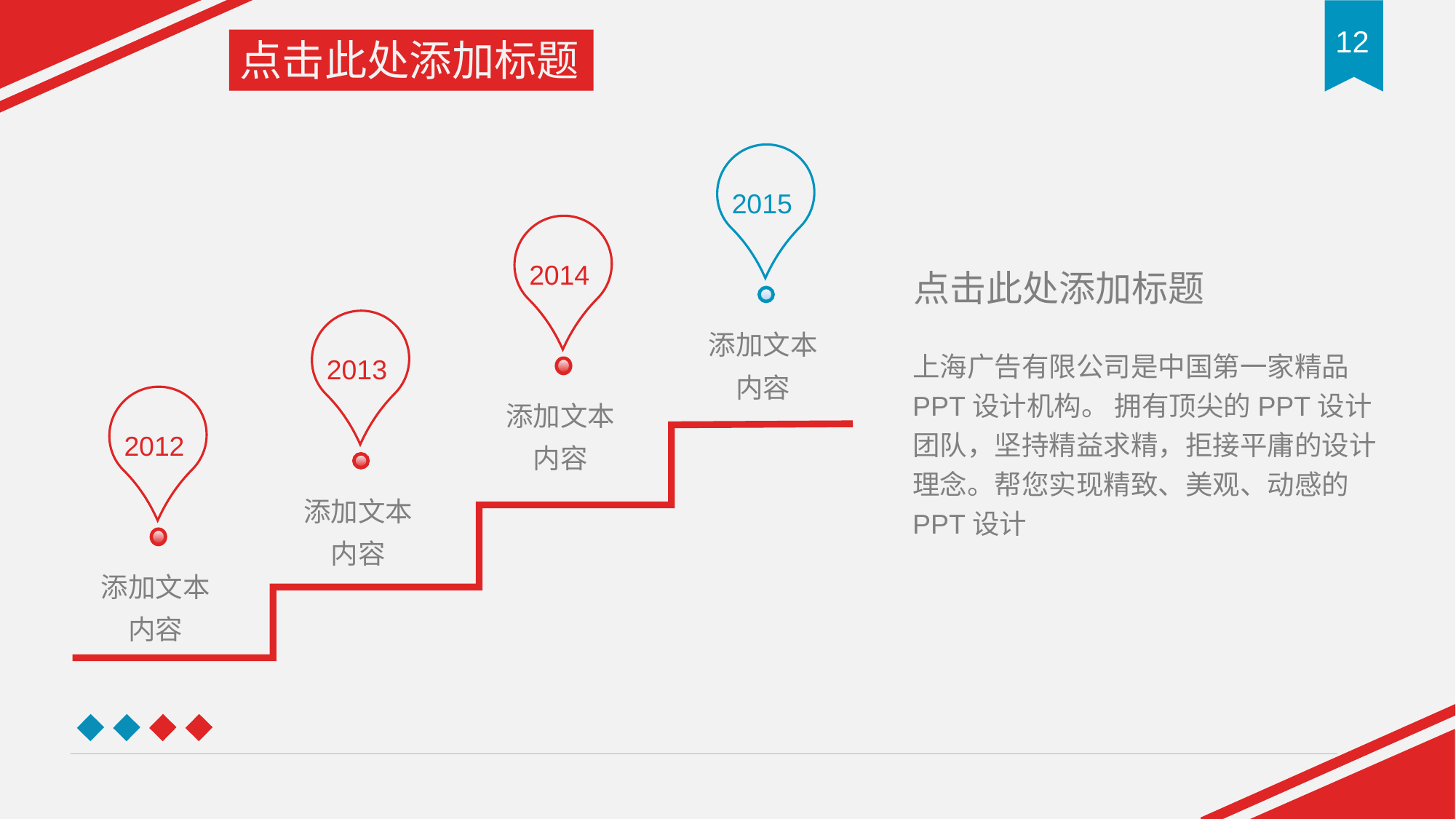

12
点击此处添加标题

2015

添加文本
内容

2014

添加文本
内容

2013

添加文本
内容

2012

添加文本
内容

点击此处添加标题
上海广告有限公司是中国第一家精品PPT设计机构。 拥有顶尖的PPT设计团队，坚持精益求精，拒接平庸的设计理念。帮您实现精致、美观、动感的PPT设计